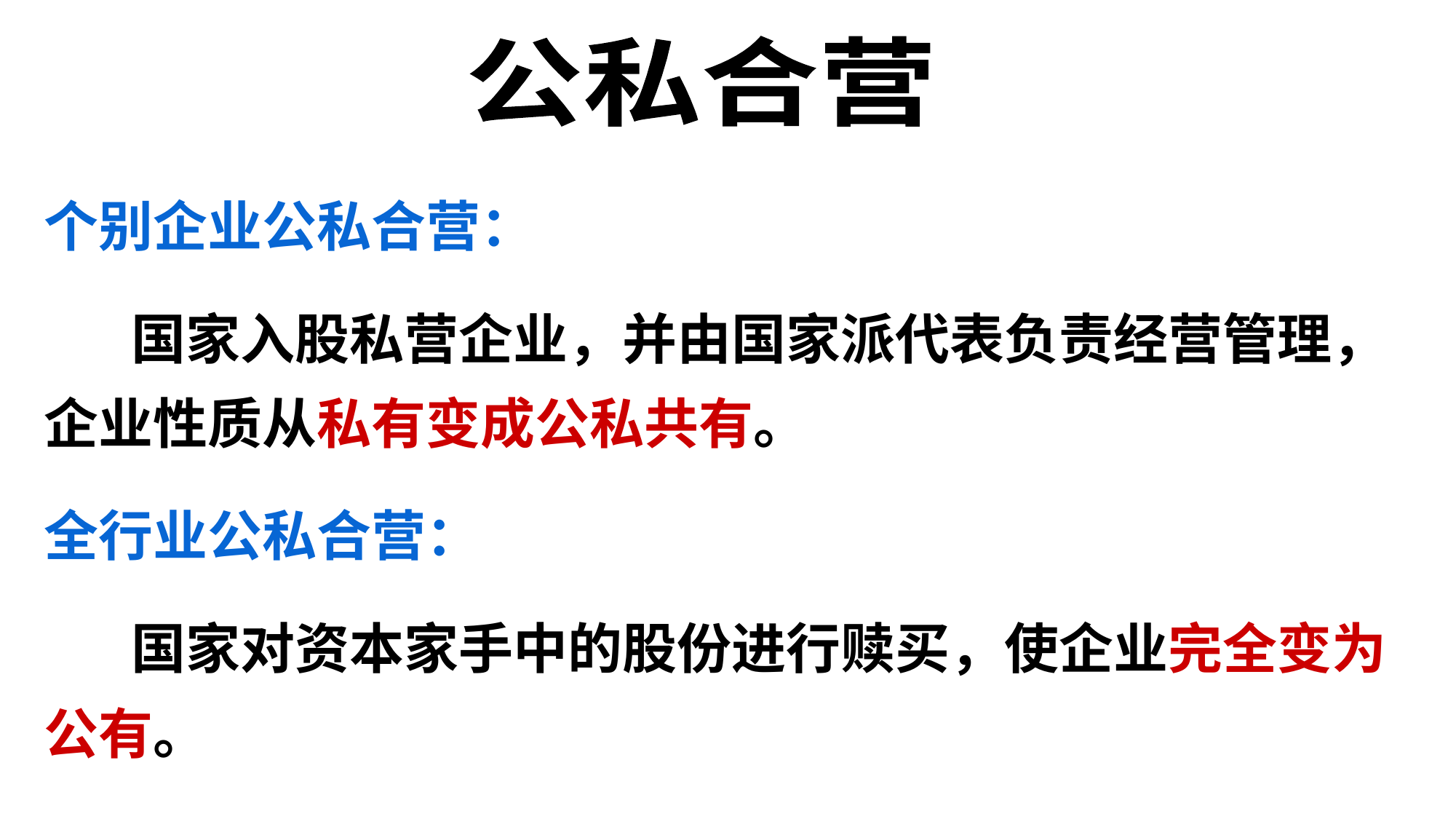

公私合营
个别企业公私合营：
      国家入股私营企业，并由国家派代表负责经营管理，企业性质从私有变成公私共有。
全行业公私合营：
      国家对资本家手中的股份进行赎买，使企业完全变为公有。